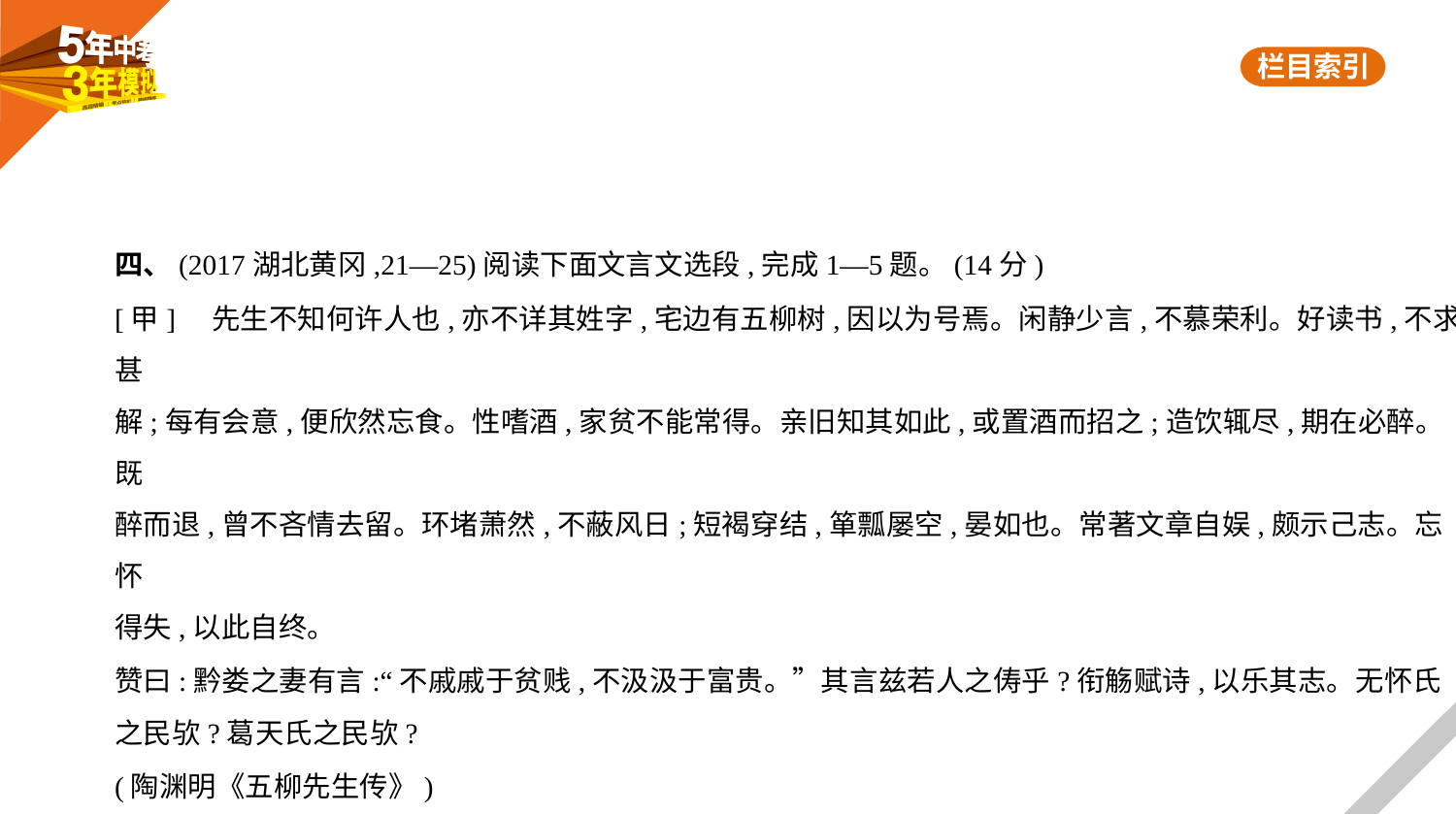

四、(2017湖北黄冈,21—25)阅读下面文言文选段,完成1—5题。(14分)
[甲]    先生不知何许人也,亦不详其姓字,宅边有五柳树,因以为号焉。闲静少言,不慕荣利。好读书,不求甚
解;每有会意,便欣然忘食。性嗜酒,家贫不能常得。亲旧知其如此,或置酒而招之;造饮辄尽,期在必醉。既
醉而退,曾不吝情去留。环堵萧然,不蔽风日;短褐穿结,箪瓢屡空,晏如也。常著文章自娱,颇示己志。忘怀
得失,以此自终。
赞曰:黔娄之妻有言:“不戚戚于贫贱,不汲汲于富贵。”其言兹若人之俦乎?衔觞赋诗,以乐其志。无怀氏
之民欤?葛天氏之民欤?
(陶渊明《五柳先生传》)
[乙]    谢御史者,吾楚湘乡谢芗泉先生也。当乾隆末,宰相和珅用事①,权焰张。有宠奴常乘和车以出,人避
之,莫敢诘。先生为御史,巡城遇之,怒,命卒曳下奴,笞之。奴曰:“敢笞我!我乘我主车,汝敢笞我!”先生益